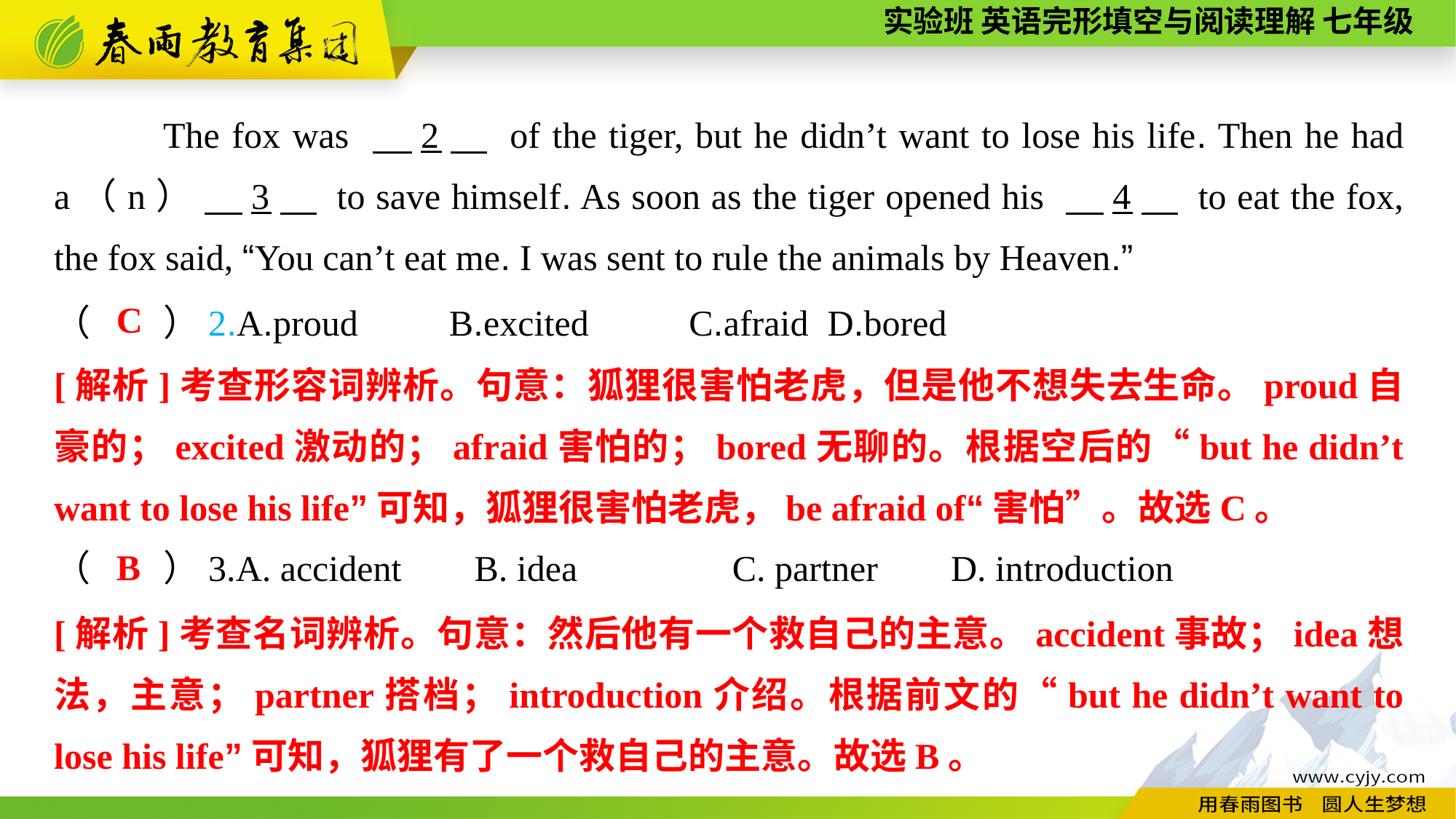

The fox was 　2　 of the tiger, but he didn’t want to lose his life. Then he had a（n） 　3　 to save himself. As soon as the tiger opened his 　4　 to eat the fox, the fox said, “You can’t eat me. I was sent to rule the animals by Heaven.”
C
（　　）2.A.proud          B.excited           C.afraid	 D.bored
[解析]考查形容词辨析。句意：狐狸很害怕老虎，但是他不想失去生命。proud自豪的；excited激动的；afraid害怕的；bored无聊的。根据空后的“but he didn’t want to lose his life”可知，狐狸很害怕老虎，be afraid of“害怕”。故选C。
B
（　　）3.A. accident        B. idea                 C. partner        D. introduction
[解析]考查名词辨析。句意：然后他有一个救自己的主意。accident事故；idea想法，主意；partner搭档；introduction介绍。根据前文的“but he didn’t want to lose his life”可知，狐狸有了一个救自己的主意。故选B。